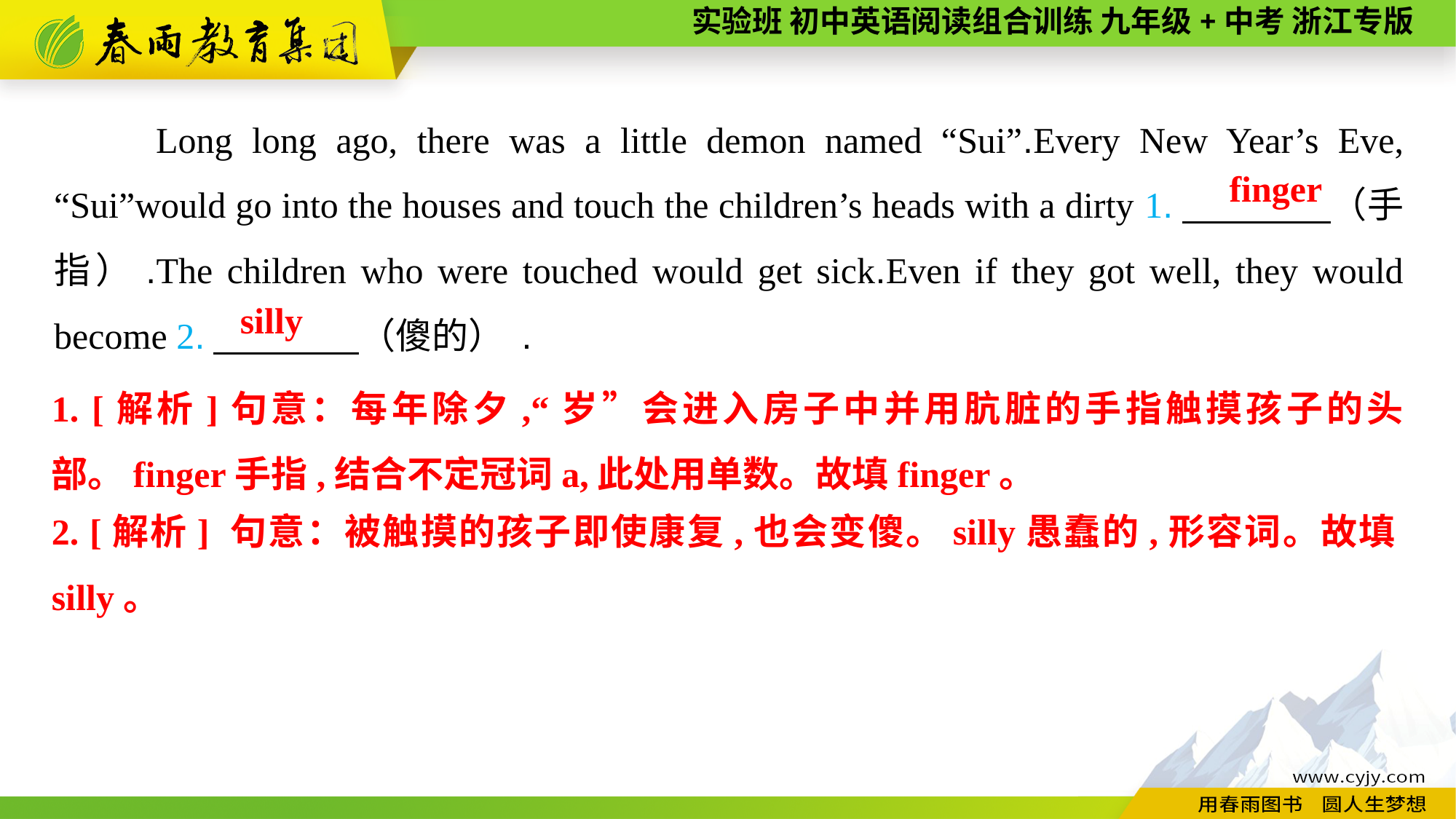

Long long ago, there was a little demon named “Sui”.Every New Year’s Eve, “Sui”would go into the houses and touch the children’s heads with a dirty 1.　　　　（手指）.The children who were touched would get sick.Even if they got well, they would become 2.　　　　（傻的） .
finger
silly
1. [解析]句意：每年除夕,“岁”会进入房子中并用肮脏的手指触摸孩子的头部。finger手指,结合不定冠词a,此处用单数。故填finger。
2. [解析] 句意：被触摸的孩子即使康复,也会变傻。silly愚蠢的,形容词。故填silly。